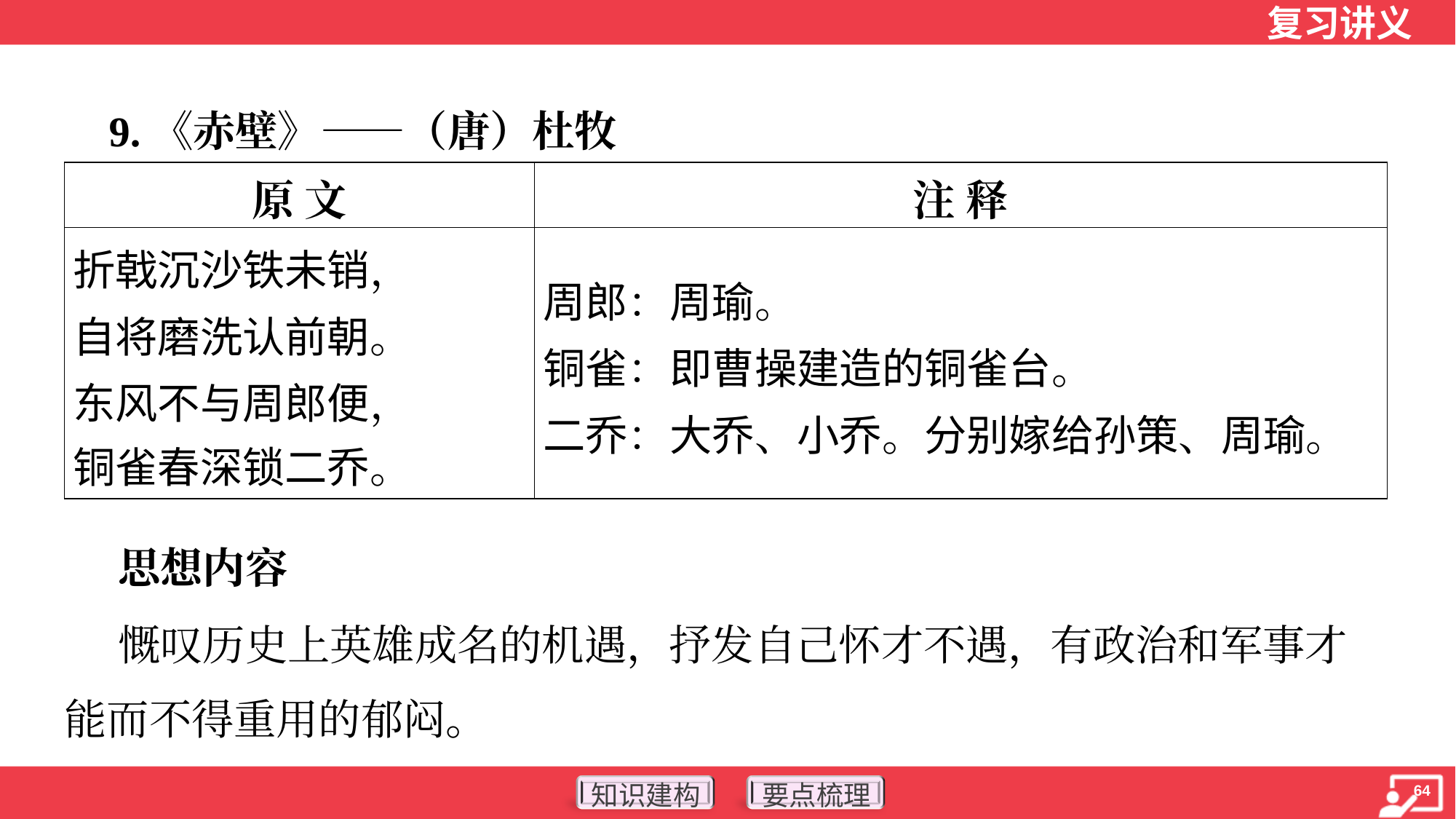

9.《赤壁》——（唐）杜牧
| 原 文 | 注 释 |
| --- | --- |
| 折戟沉沙铁未销， 自将磨洗认前朝。 东风不与周郎便， 铜雀春深锁二乔。 | 周郎：周瑜。 铜雀：即曹操建造的铜雀台。 二乔：大乔、小乔。分别嫁给孙策、周瑜。 |
    思想内容
    慨叹历史上英雄成名的机遇，抒发自己怀才不遇，有政治和军事才
能而不得重用的郁闷。